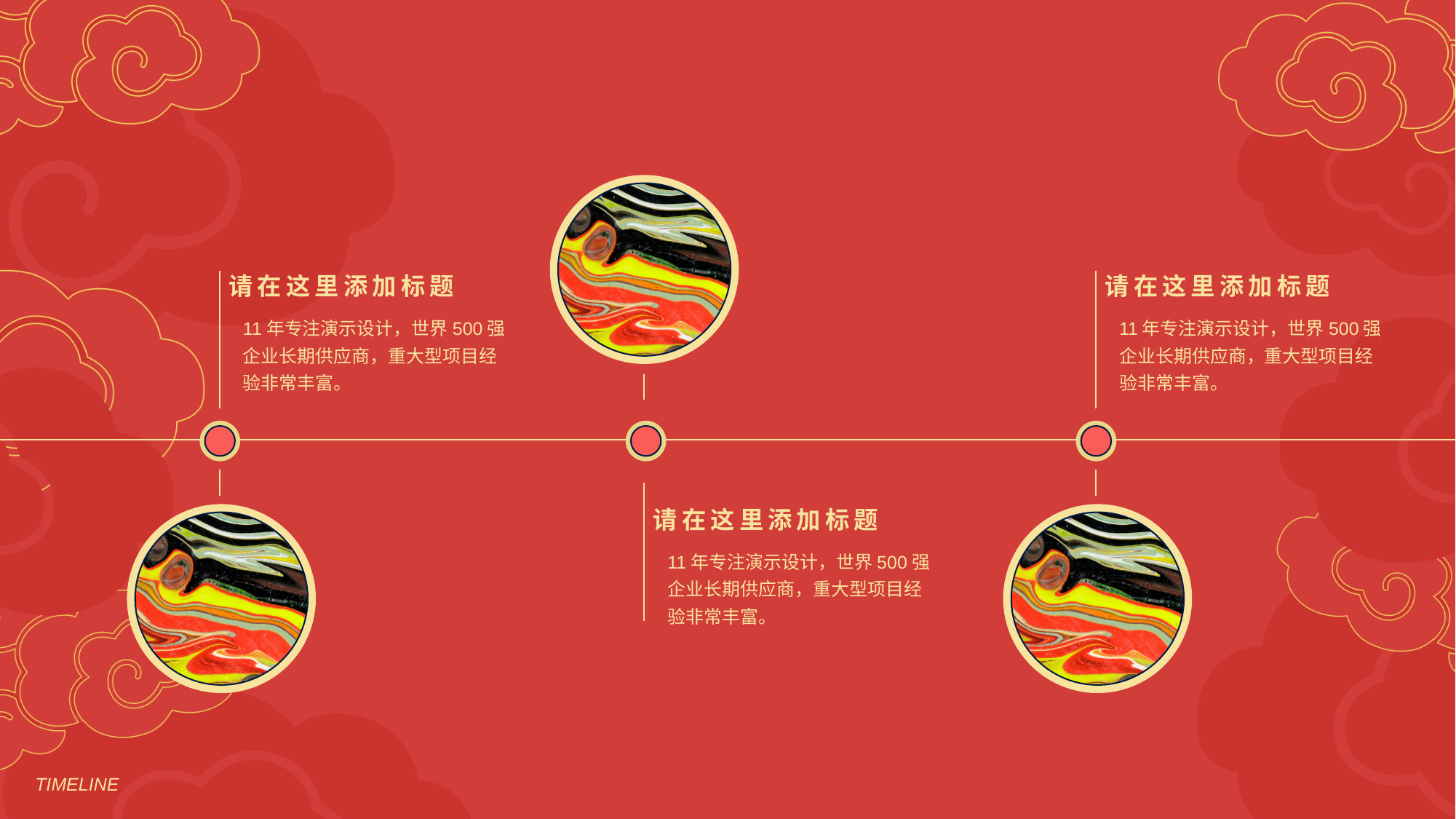

请在这里添加标题
11年专注演示设计，世界500强企业长期供应商，重大型项目经验非常丰富。
请在这里添加标题
11年专注演示设计，世界500强企业长期供应商，重大型项目经验非常丰富。

请在这里添加标题
11年专注演示设计，世界500强企业长期供应商，重大型项目经验非常丰富。

TIMELINE